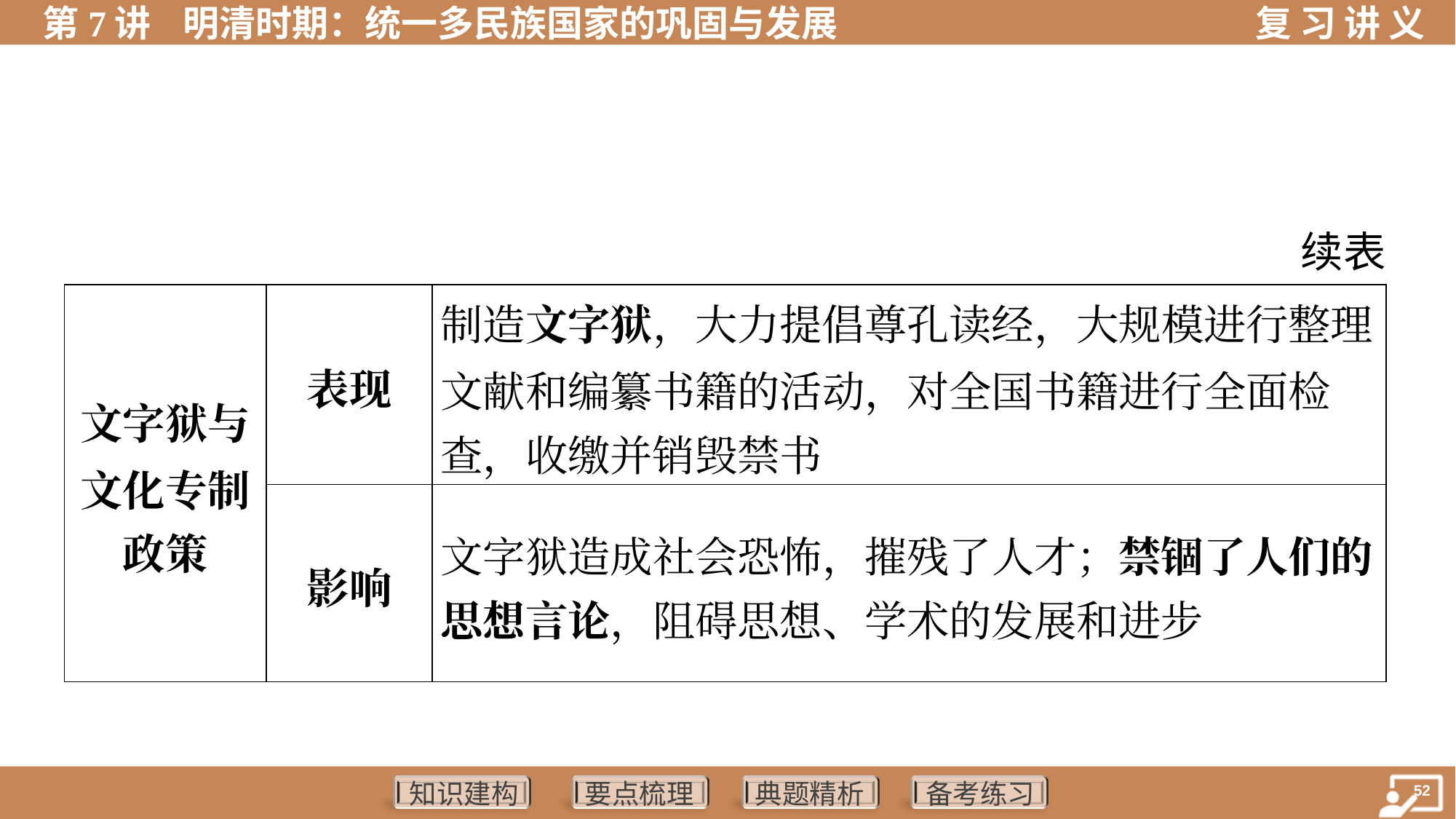

续表
| 文字狱与 文化专制 政策 | 表现 | 制造文字狱，大力提倡尊孔读经，大规模进行整理 文献和编纂书籍的活动，对全国书籍进行全面检 查，收缴并销毁禁书 |
| --- | --- | --- |
|  | 影响 | 文字狱造成社会恐怖，摧残了人才；禁锢了人们的 思想言论，阻碍思想、学术的发展和进步 |